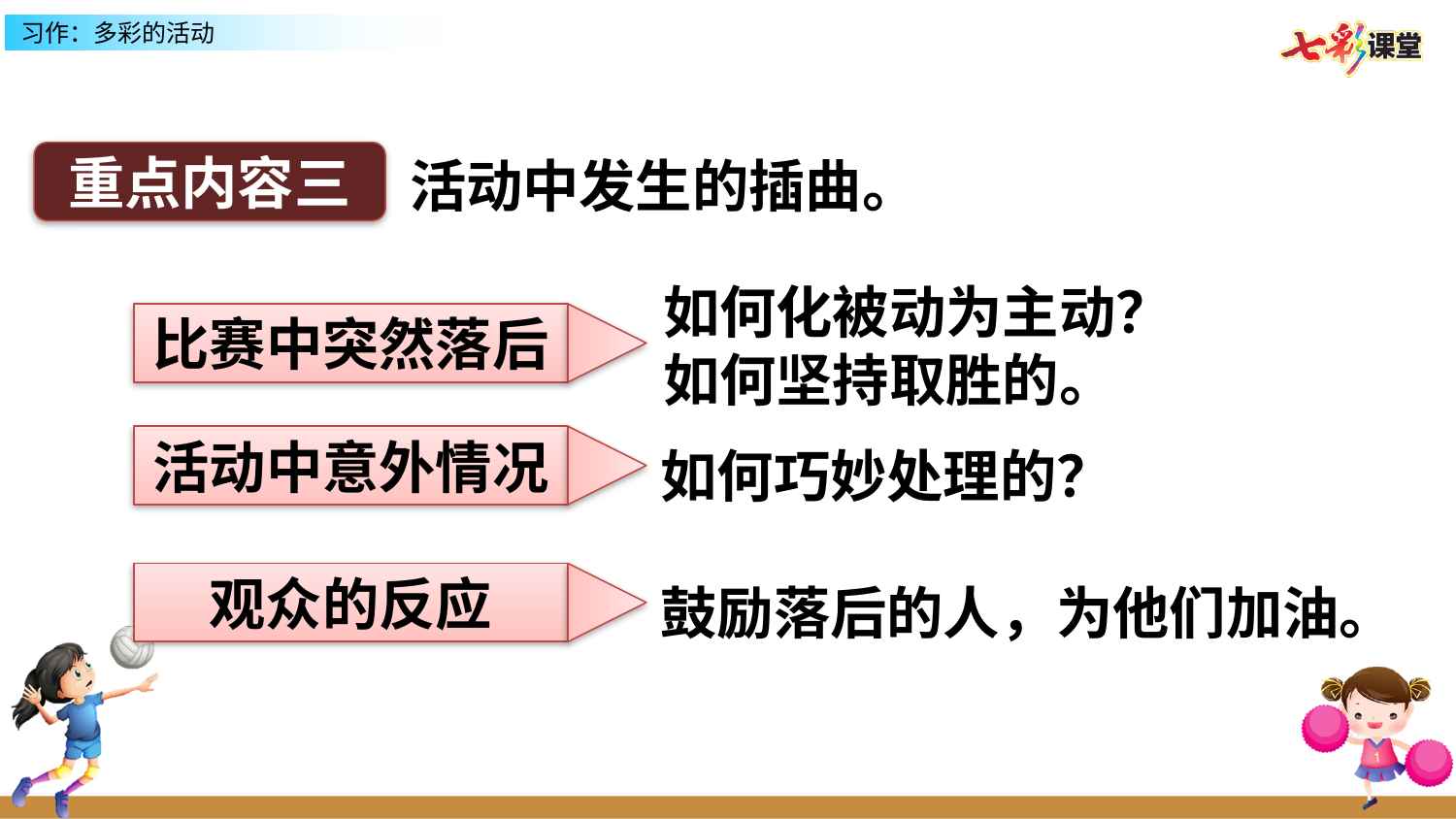

重点内容三
活动中发生的插曲。
如何化被动为主动？如何坚持取胜的。
比赛中突然落后

活动中意外情况

如何巧妙处理的？
观众的反应

鼓励落后的人，为他们加油。